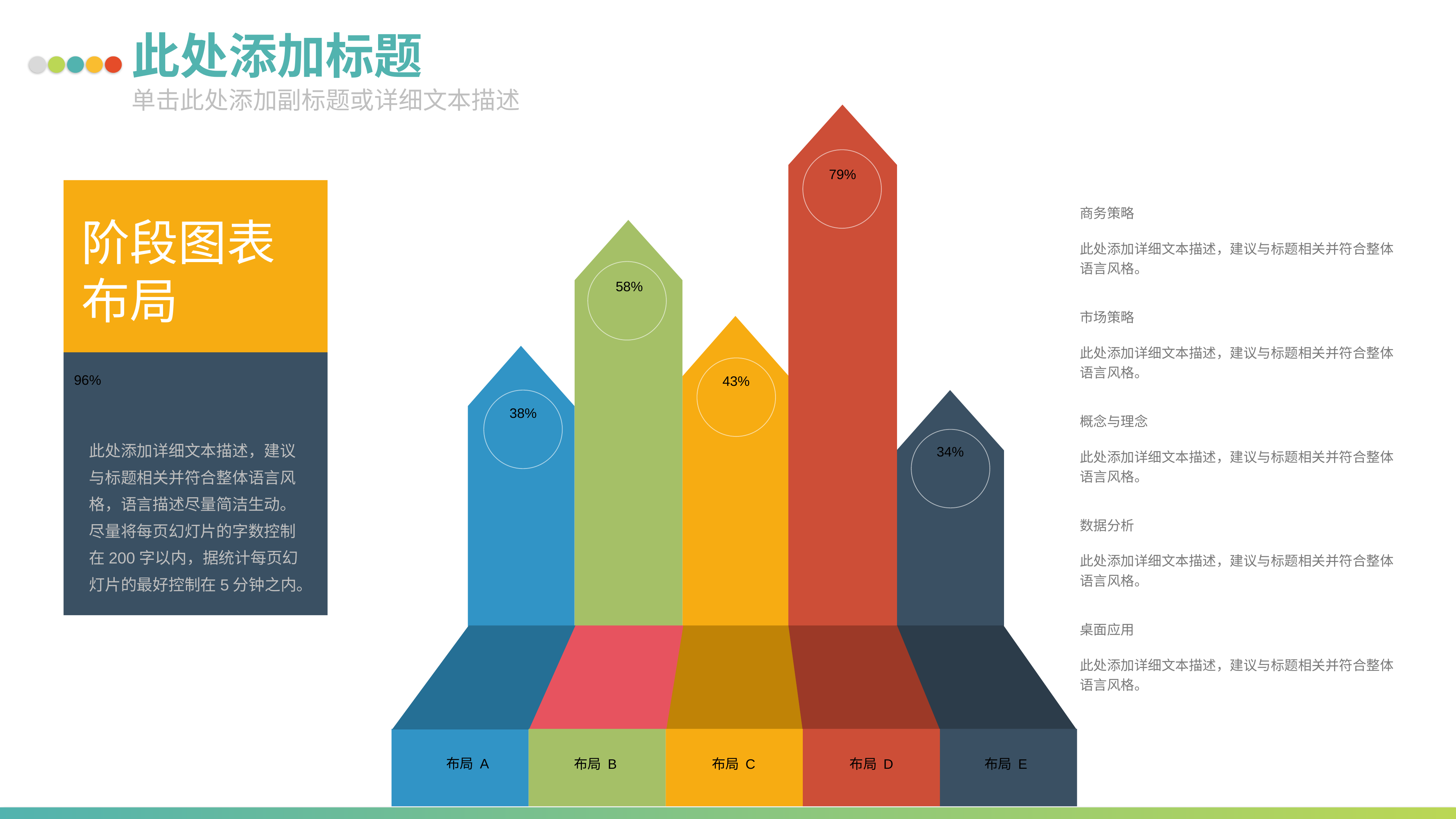

此处添加标题
单击此处添加副标题或详细文本描述

79%

58%

43%

 38%

34%
布局 A
布局 C
布局 D
布局 B
布局 E

商务策略
此处添加详细文本描述，建议与标题相关并符合整体语言风格。
阶段图表
布局
市场策略
此处添加详细文本描述，建议与标题相关并符合整体语言风格。

96%
概念与理念
此处添加详细文本描述，建议与标题相关并符合整体语言风格。
此处添加详细文本描述，建议与标题相关并符合整体语言风格，语言描述尽量简洁生动。尽量将每页幻灯片的字数控制在200字以内，据统计每页幻灯片的最好控制在5分钟之内。
数据分析
此处添加详细文本描述，建议与标题相关并符合整体语言风格。
桌面应用
此处添加详细文本描述，建议与标题相关并符合整体语言风格。